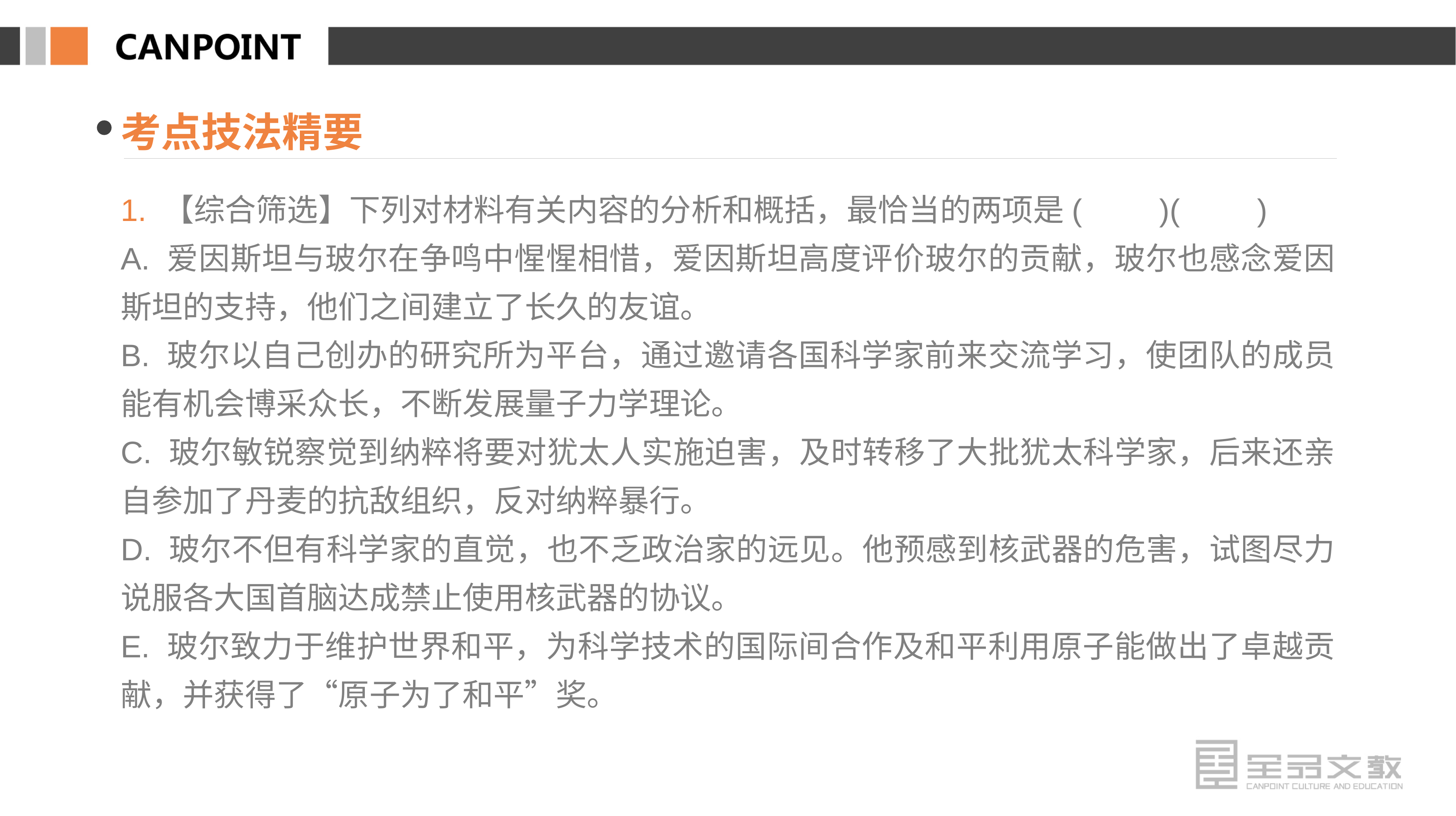

考点技法精要

1. 【综合筛选】下列对材料有关内容的分析和概括，最恰当的两项是(　　)(　　)
A. 爱因斯坦与玻尔在争鸣中惺惺相惜，爱因斯坦高度评价玻尔的贡献，玻尔也感念爱因斯坦的支持，他们之间建立了长久的友谊。
B. 玻尔以自己创办的研究所为平台，通过邀请各国科学家前来交流学习，使团队的成员能有机会博采众长，不断发展量子力学理论。
C. 玻尔敏锐察觉到纳粹将要对犹太人实施迫害，及时转移了大批犹太科学家，后来还亲自参加了丹麦的抗敌组织，反对纳粹暴行。
D. 玻尔不但有科学家的直觉，也不乏政治家的远见。他预感到核武器的危害，试图尽力说服各大国首脑达成禁止使用核武器的协议。
E. 玻尔致力于维护世界和平，为科学技术的国际间合作及和平利用原子能做出了卓越贡献，并获得了“原子为了和平”奖。